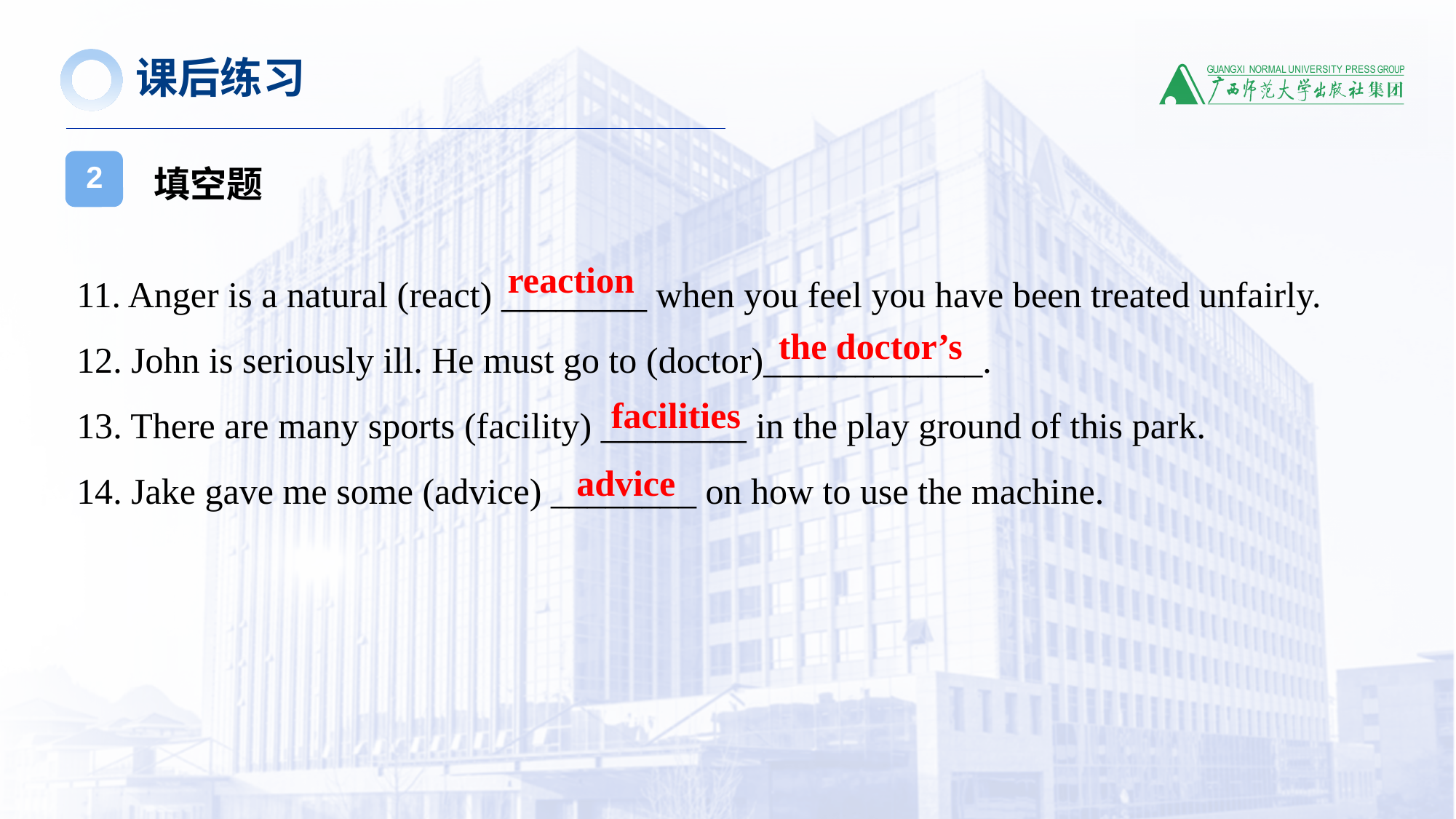

课后练习

填空题

2
11. Anger is a natural (react) ________ when you feel you have been treated unfairly.
12. John is seriously ill. He must go to (doctor)____________.
13. There are many sports (facility) ________ in the play ground of this park.
14. Jake gave me some (advice) ________ on how to use the machine.
reaction
the doctor’s
facilities
advice